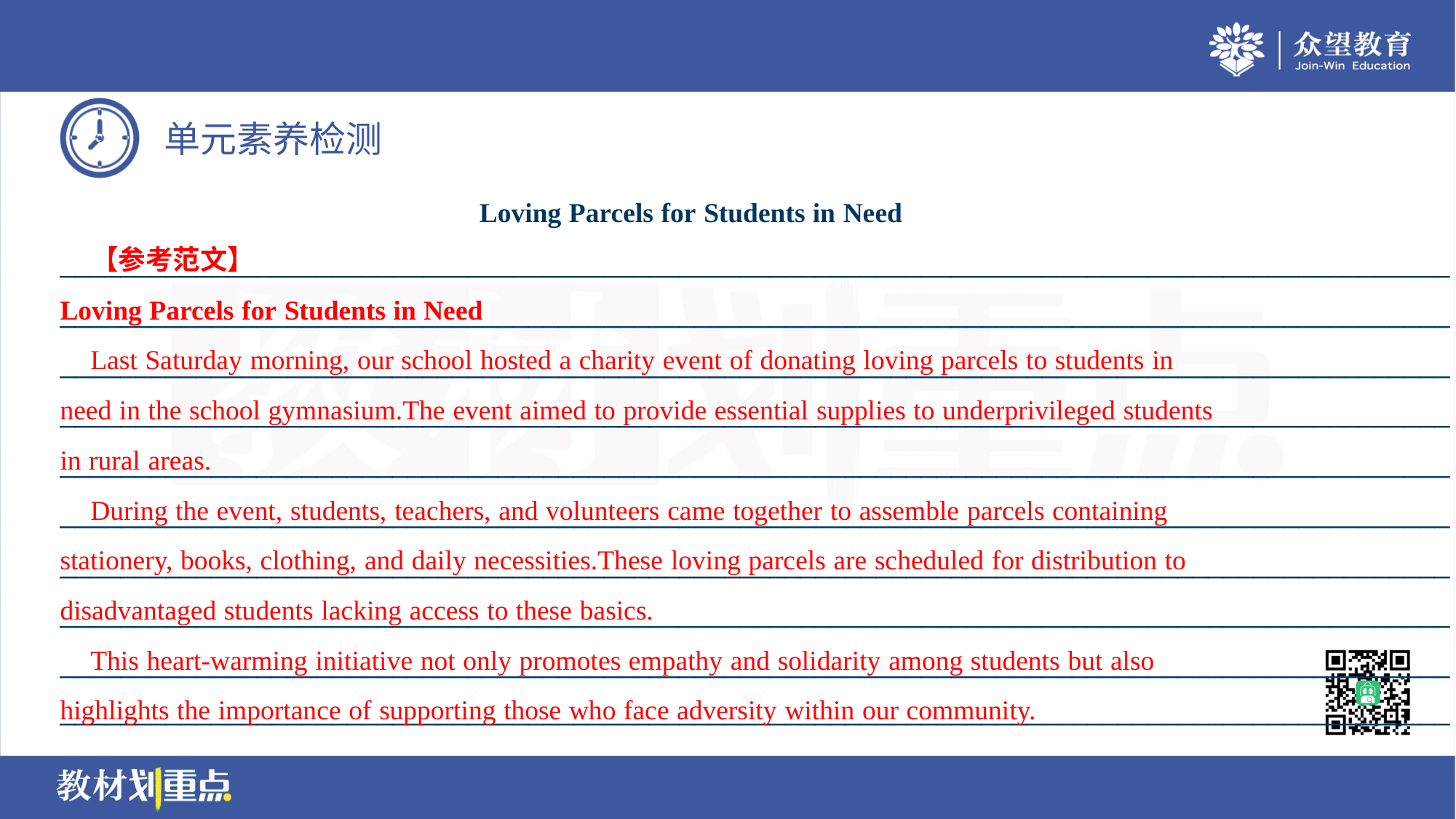

Loving Parcels for Students in Need
    【参考范文】
Loving Parcels for Students in Need
    Last Saturday morning, our school hosted a charity event of donating loving parcels to students in
need in the school gymnasium.The event aimed to provide essential supplies to underprivileged students
in rural areas.
    During the event, students, teachers, and volunteers came together to assemble parcels containing
stationery, books, clothing, and daily necessities.These loving parcels are scheduled for distribution to
disadvantaged students lacking access to these basics.
    This heart-warming initiative not only promotes empathy and solidarity among students but also
highlights the importance of supporting those who face adversity within our community.
____________________________________________________________________________________________
____________________________________________________________________________________________
____________________________________________________________________________________________
____________________________________________________________________________________________
____________________________________________________________________________________________
____________________________________________________________________________________________
____________________________________________________________________________________________
____________________________________________________________________________________________
____________________________________________________________________________________________
____________________________________________________________________________________________